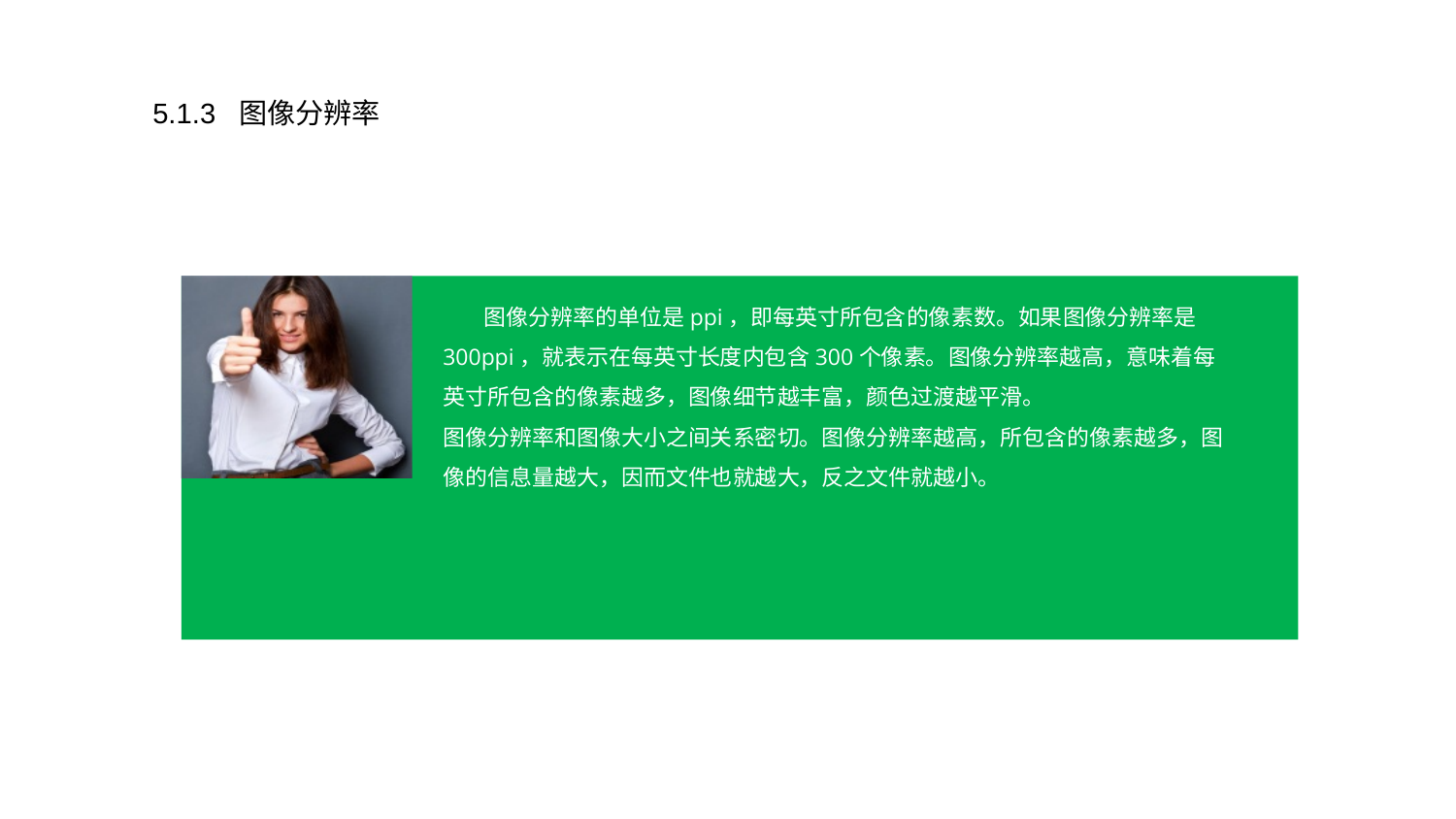

5.1.3  图像分辨率

       图像分辨率的单位是ppi，即每英寸所包含的像素数。如果图像分辨率是300ppi，就表示在每英寸长度内包含300个像素。图像分辨率越高，意味着每英寸所包含的像素越多，图像细节越丰富，颜色过渡越平滑。
图像分辨率和图像大小之间关系密切。图像分辨率越高，所包含的像素越多，图像的信息量越大，因而文件也就越大，反之文件就越小。